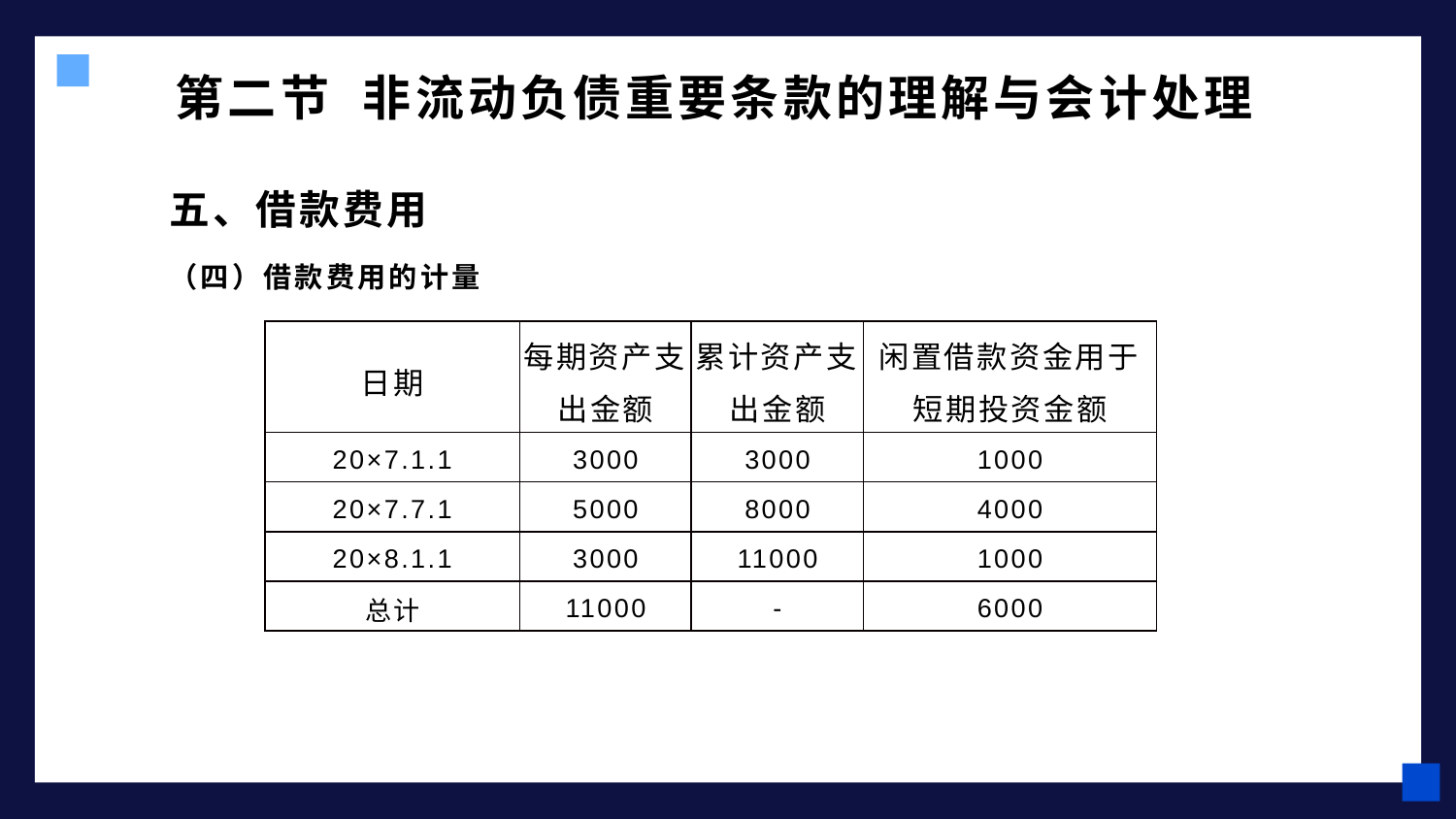

# 第二节  非流动负债重要条款的理解与会计处理
五、借款费用
（四）借款费用的计量

| 日期 | 每期资产支出金额 | 累计资产支出金额 | 闲置借款资金用于短期投资金额 |
| --- | --- | --- | --- |
| 20×7.1.1 | 3000 | 3000 | 1000 |
| 20×7.7.1 | 5000 | 8000 | 4000 |
| 20×8.1.1 | 3000 | 11000 | 1000 |
| 总计 | 11000 | - | 6000 |